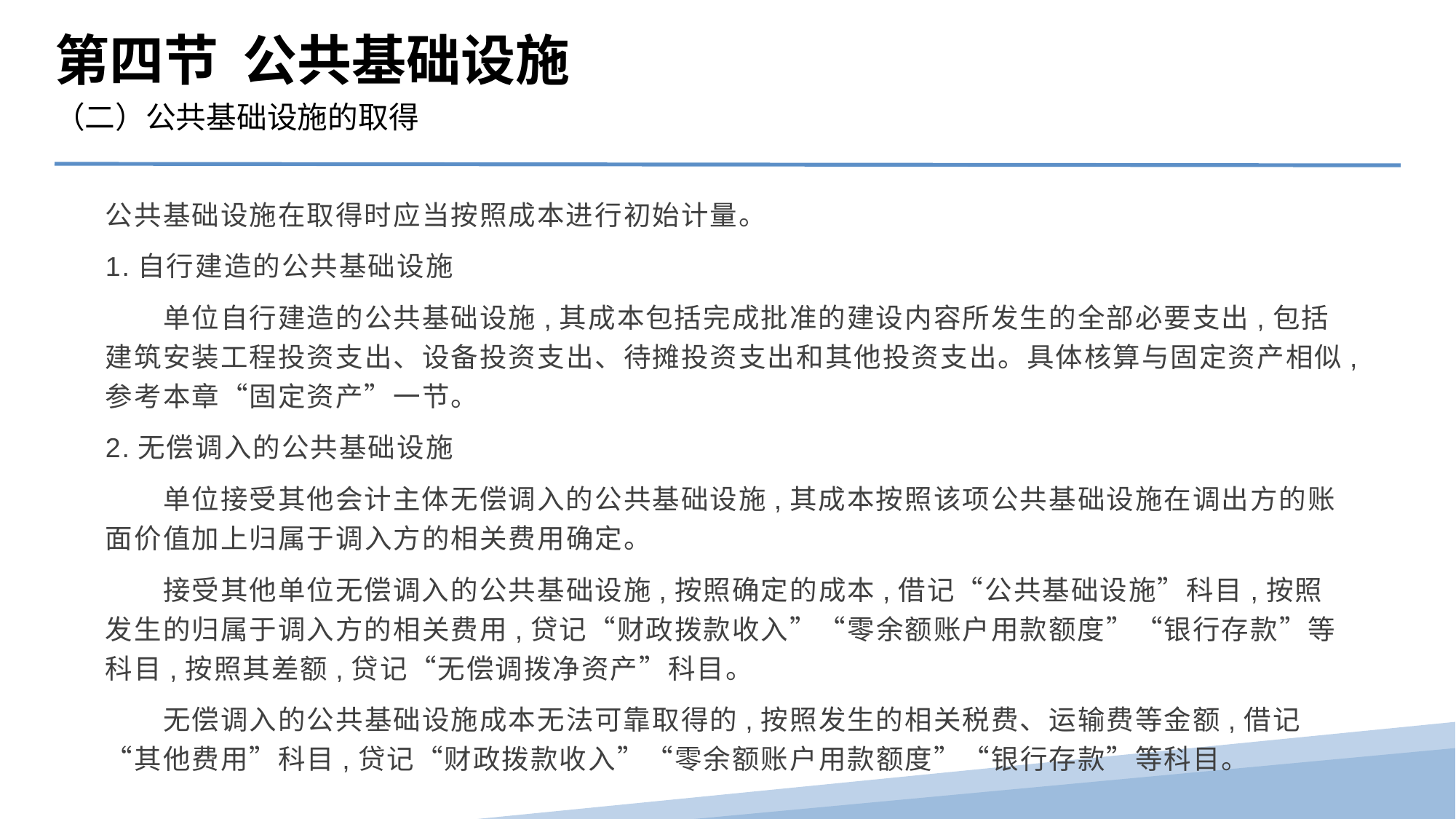

第四节  公共基础设施
（二）公共基础设施的取得
公共基础设施在取得时应当按照成本进行初始计量。
1.自行建造的公共基础设施
　　单位自行建造的公共基础设施,其成本包括完成批准的建设内容所发生的全部必要支出,包括建筑安装工程投资支出、设备投资支出、待摊投资支出和其他投资支出。具体核算与固定资产相似,参考本章“固定资产”一节。
2.无偿调入的公共基础设施
　　单位接受其他会计主体无偿调入的公共基础设施,其成本按照该项公共基础设施在调出方的账面价值加上归属于调入方的相关费用确定。
　　接受其他单位无偿调入的公共基础设施,按照确定的成本,借记“公共基础设施”科目,按照发生的归属于调入方的相关费用,贷记“财政拨款收入”“零余额账户用款额度”“银行存款”等科目,按照其差额,贷记“无偿调拨净资产”科目。
　　无偿调入的公共基础设施成本无法可靠取得的,按照发生的相关税费、运输费等金额,借记“其他费用”科目,贷记“财政拨款收入”“零余额账户用款额度”“银行存款”等科目。